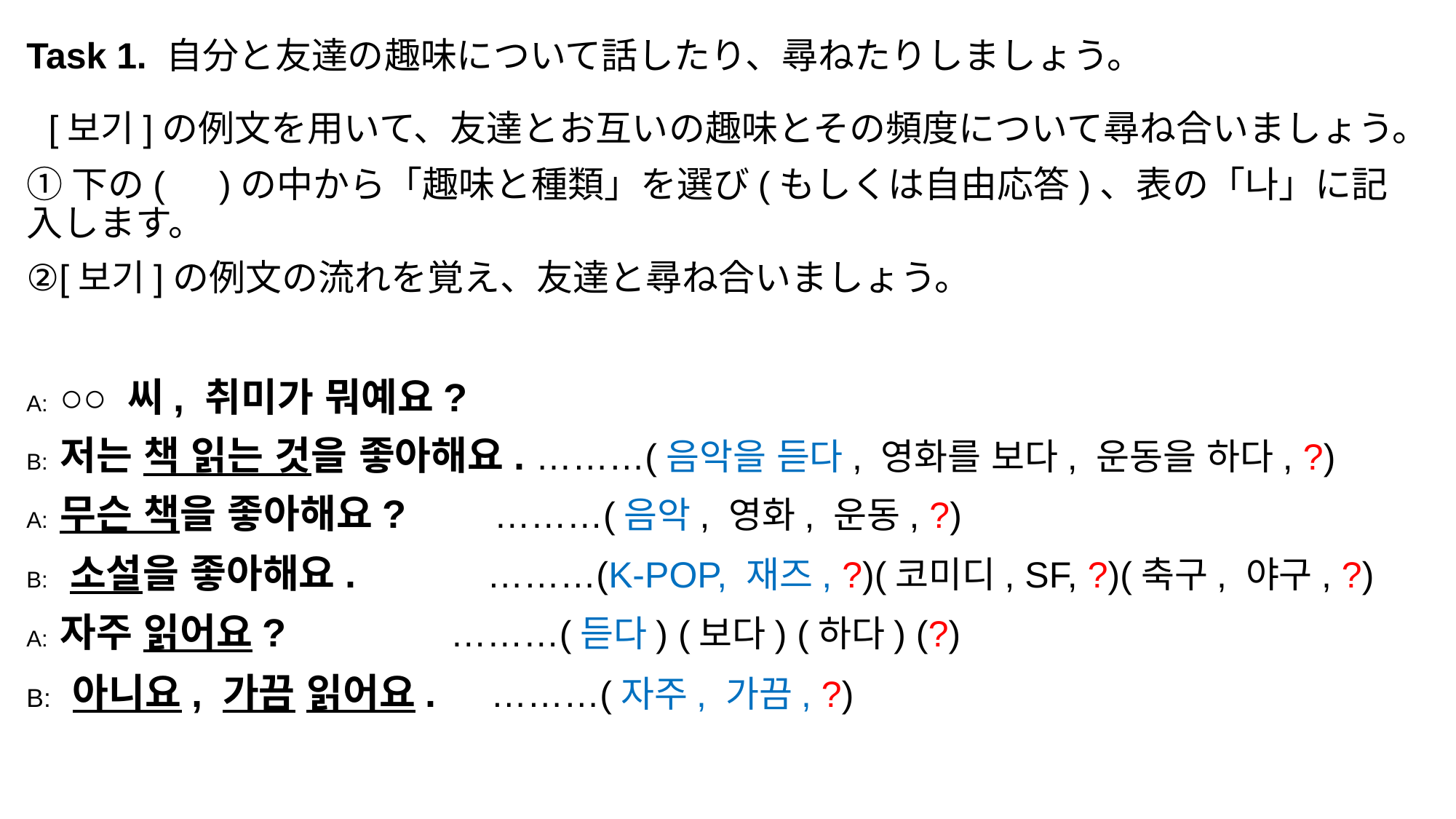

# Task 1. 自分と友達の趣味について話したり、尋ねたりしましょう。
  [보기]の例文を用いて、友達とお互いの趣味とその頻度について尋ね合いましょう。
①下の(　)の中から「趣味と種類」を選び(もしくは自由応答)、表の「나」に記入します。
②[보기]の例文の流れを覚え、友達と尋ね合いましょう。

A: ○○ 씨, 취미가 뭐예요?
B: 저는 책 읽는 것을 좋아해요. ………(음악을 듣다, 영화를 보다, 운동을 하다, ?)
A: 무슨 책을 좋아해요?        ………(음악, 영화, 운동, ?)
B: 소설을 좋아해요.            ………(K-POP, 재즈, ?)(코미디, SF, ?)(축구, 야구, ?)
A: 자주 읽어요?               ………(듣다) (보다) (하다) (?)
B: 아니요, 가끔 읽어요.     ………(자주, 가끔, ?)